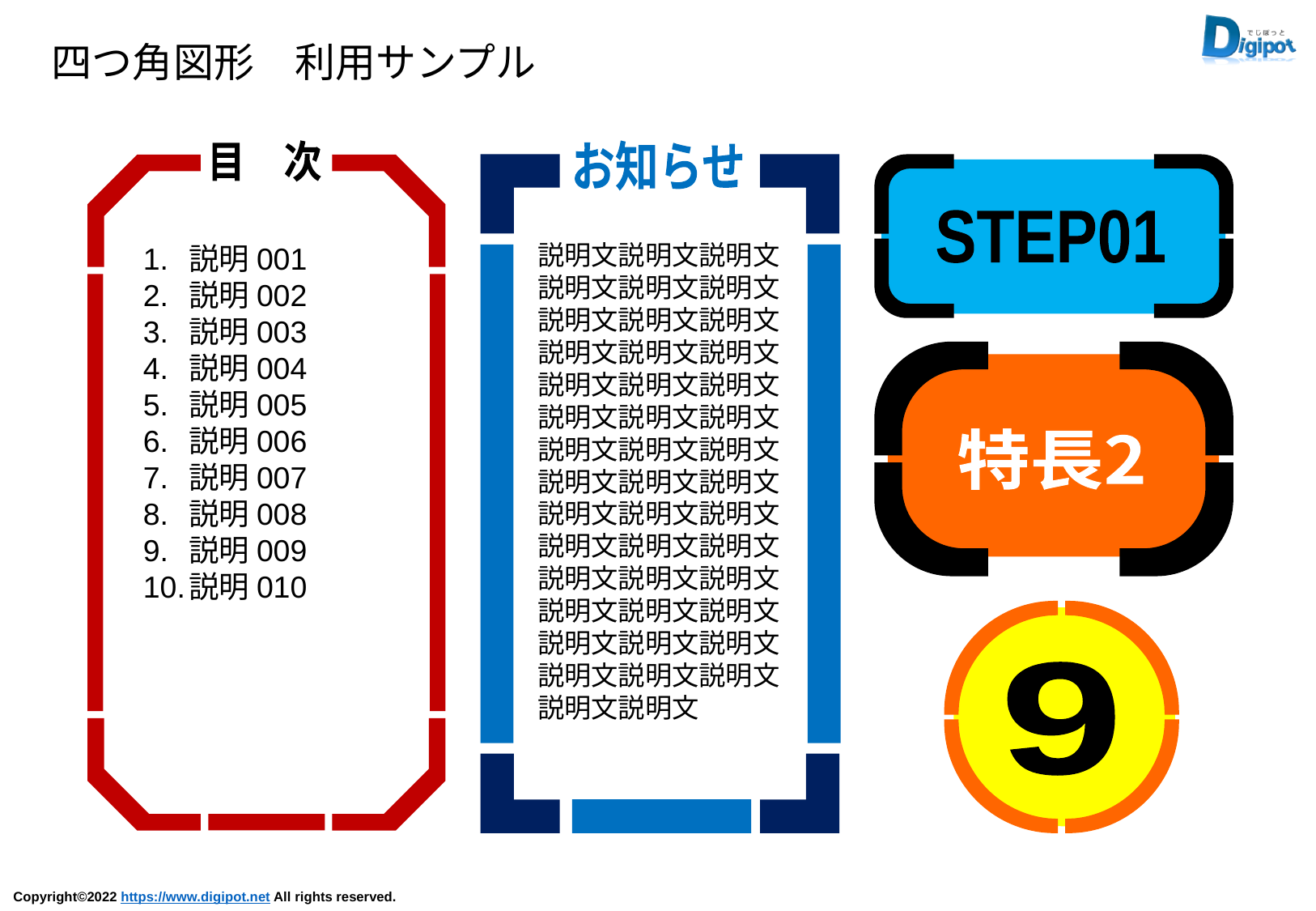

四つ角図形　利用サンプル
目　次
お知らせ

STEP01
説明文説明文説明文説明文説明文説明文
説明文説明文説明文説明文説明文説明文
説明文説明文説明文説明文説明文説明文
説明文説明文説明文説明文説明文説明文
説明文説明文説明文説明文説明文説明文
説明文説明文説明文説明文説明文説明文
説明文説明文説明文説明文説明文説明文
説明文説明文
説明001
説明002
説明003
説明004
説明005
説明006
説明007
説明008
説明009
説明010

特長2

9